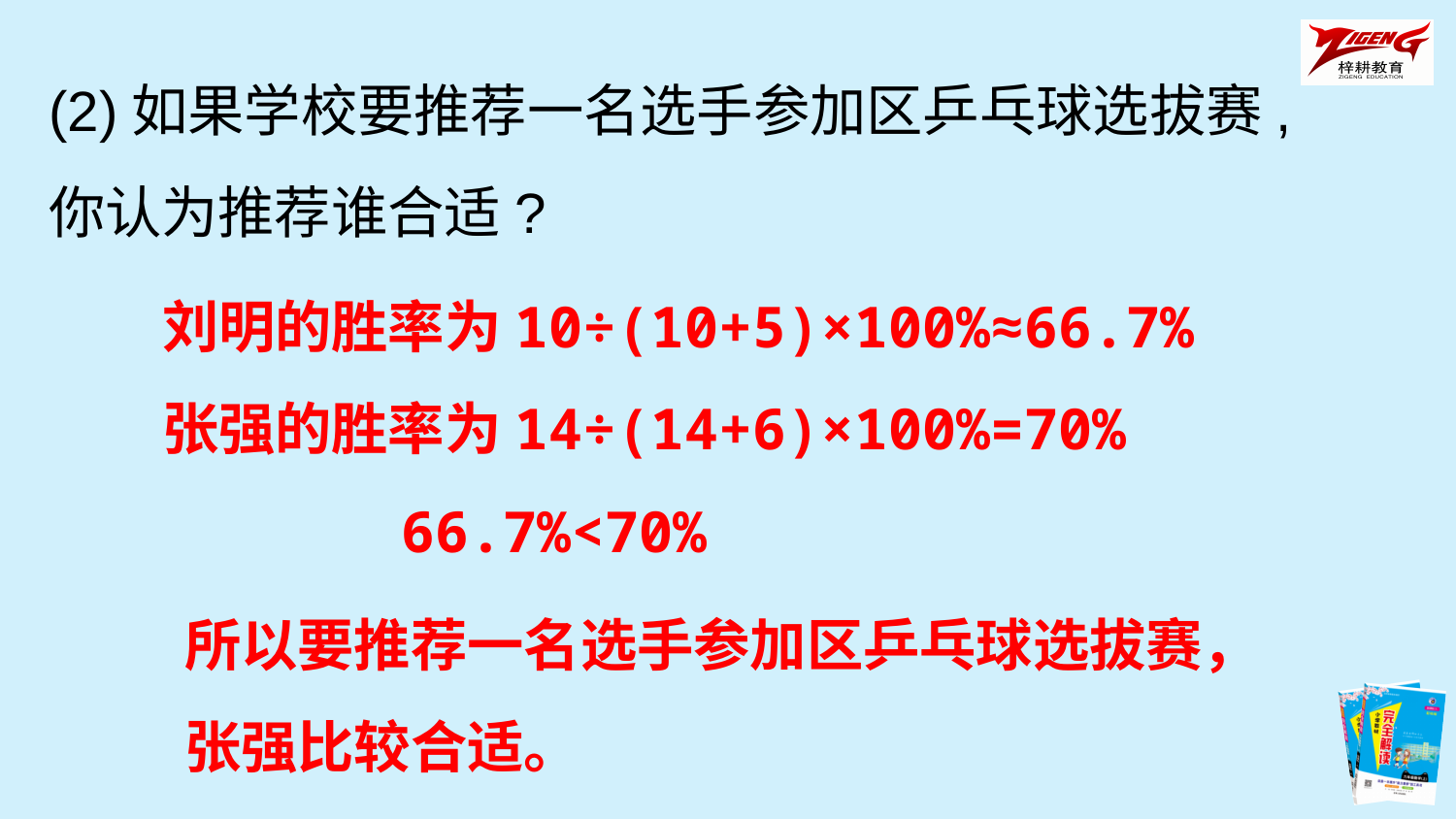

(2)如果学校要推荐一名选手参加区乒乓球选拔赛,你认为推荐谁合适?
刘明的胜率为10÷(10+5)×100%≈66.7%
张强的胜率为14÷(14+6)×100%=70%
66.7%<70%
所以要推荐一名选手参加区乒乓球选拔赛，张强比较合适。